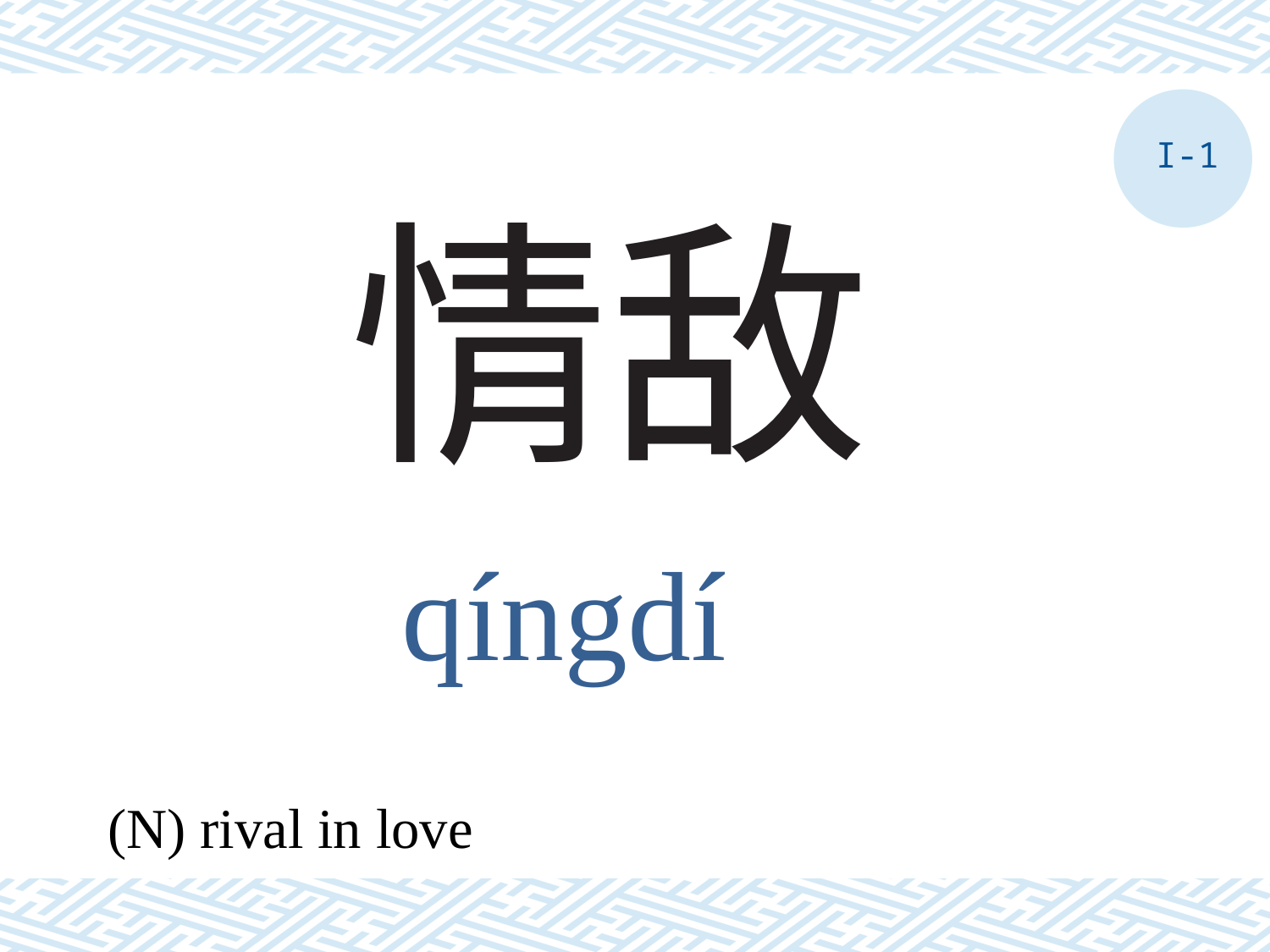

I-1

# 情敌
qíngdí
(N) rival in love